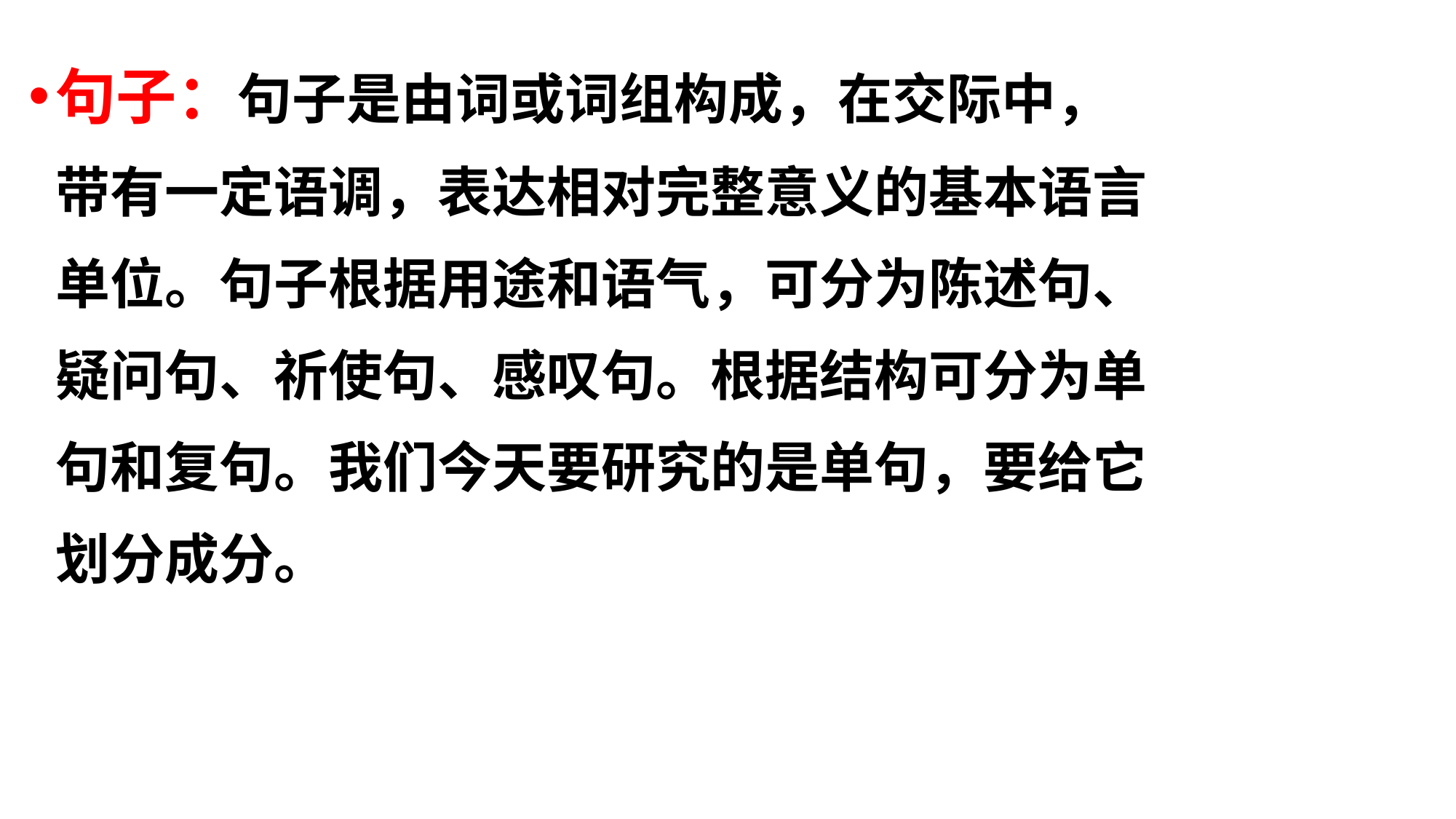

句子：句子是由词或词组构成，在交际中，带有一定语调，表达相对完整意义的基本语言单位。句子根据用途和语气，可分为陈述句、疑问句、祈使句、感叹句。根据结构可分为单句和复句。我们今天要研究的是单句，要给它划分成分。